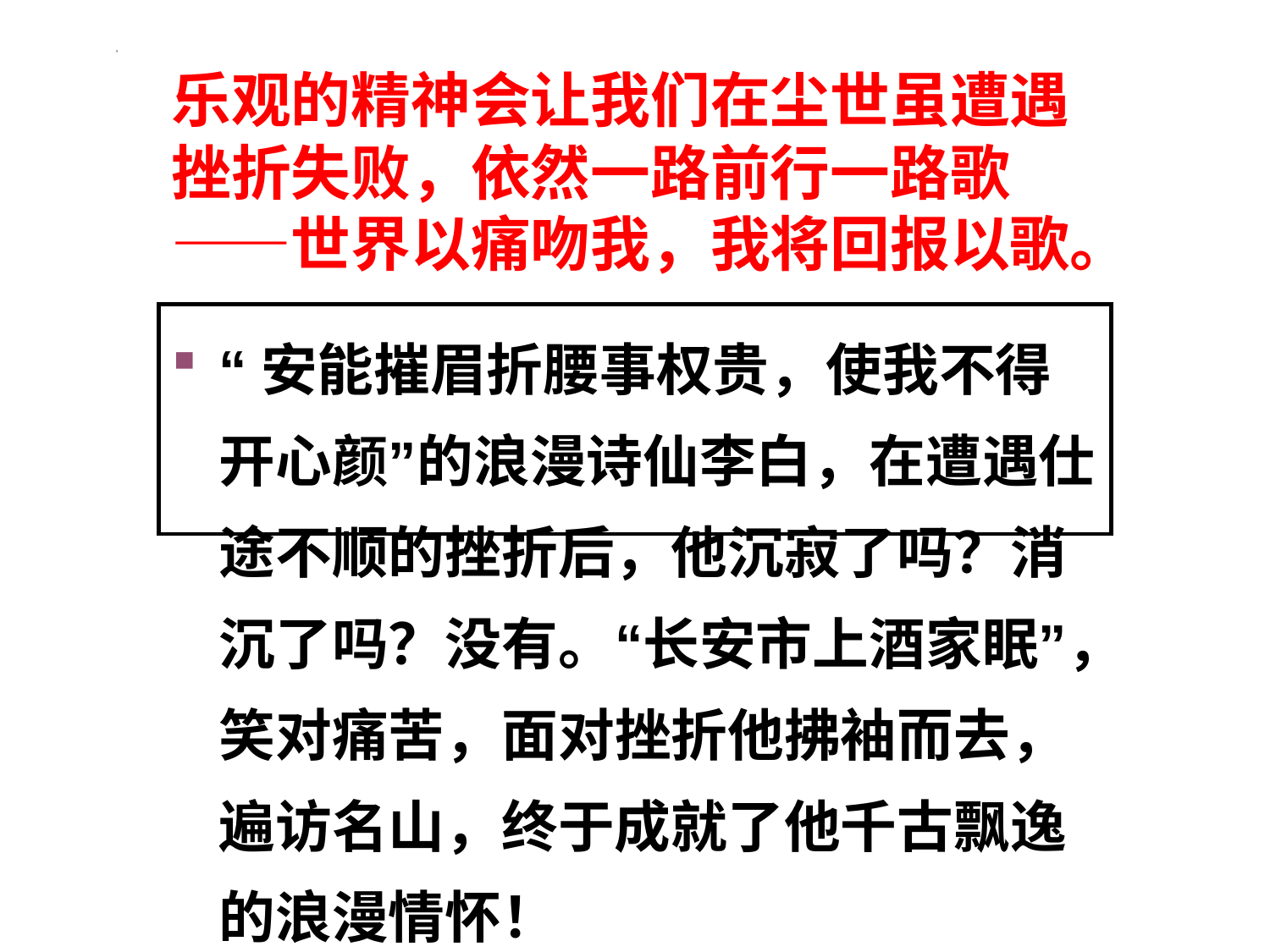

# 乐观的精神会让我们在尘世虽遭遇挫折失败，依然一路前行一路歌——世界以痛吻我，我将回报以歌。
“安能摧眉折腰事权贵，使我不得开心颜”的浪漫诗仙李白，在遭遇仕途不顺的挫折后，他沉寂了吗？消沉了吗？没有。“长安市上酒家眠”，笑对痛苦，面对挫折他拂袖而去，遍访名山，终于成就了他千古飘逸的浪漫情怀！